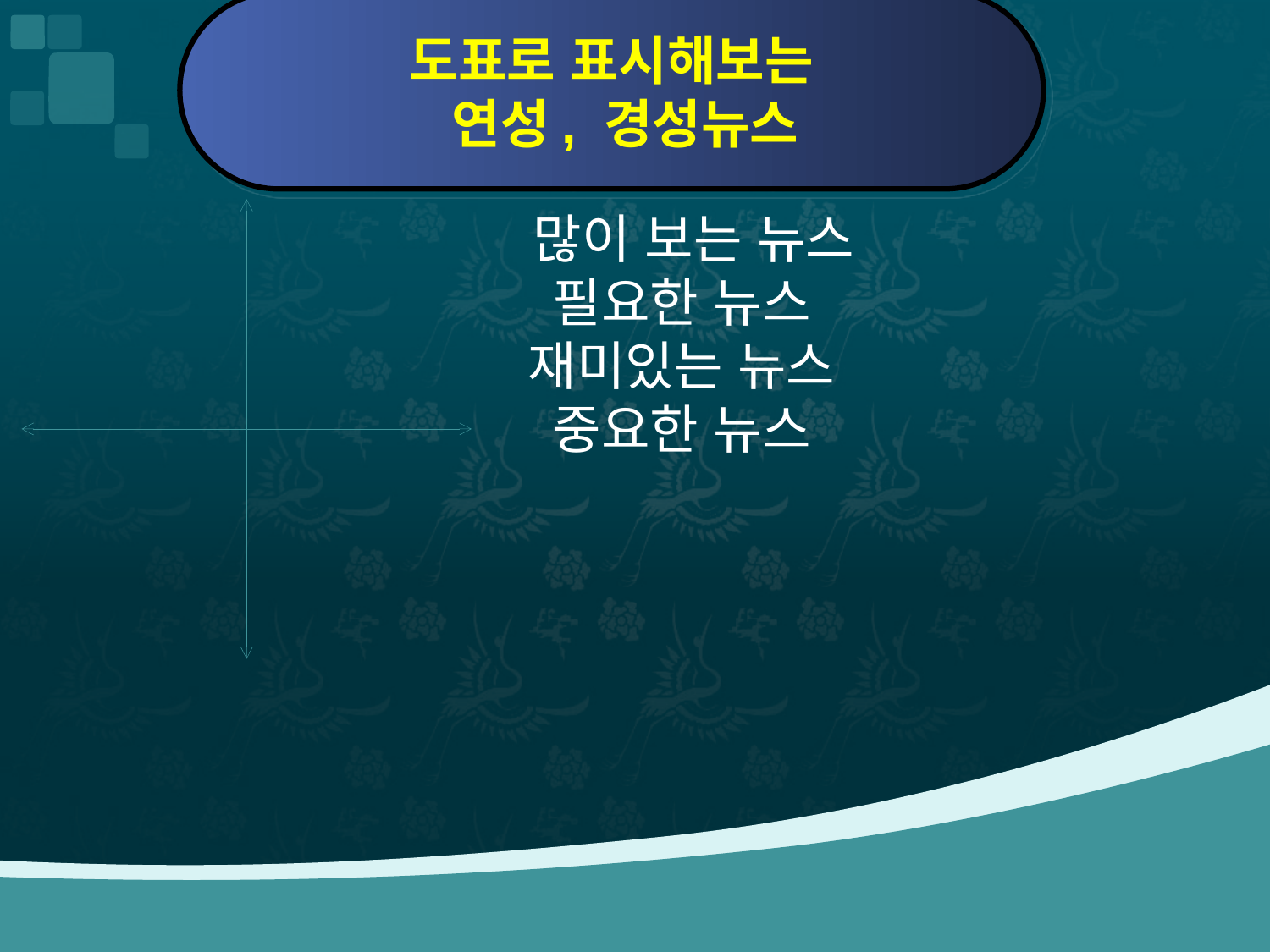

도표로 표시해보는
 연성, 경성뉴스
 많이 보는 뉴스
필요한 뉴스
재미있는 뉴스
중요한 뉴스